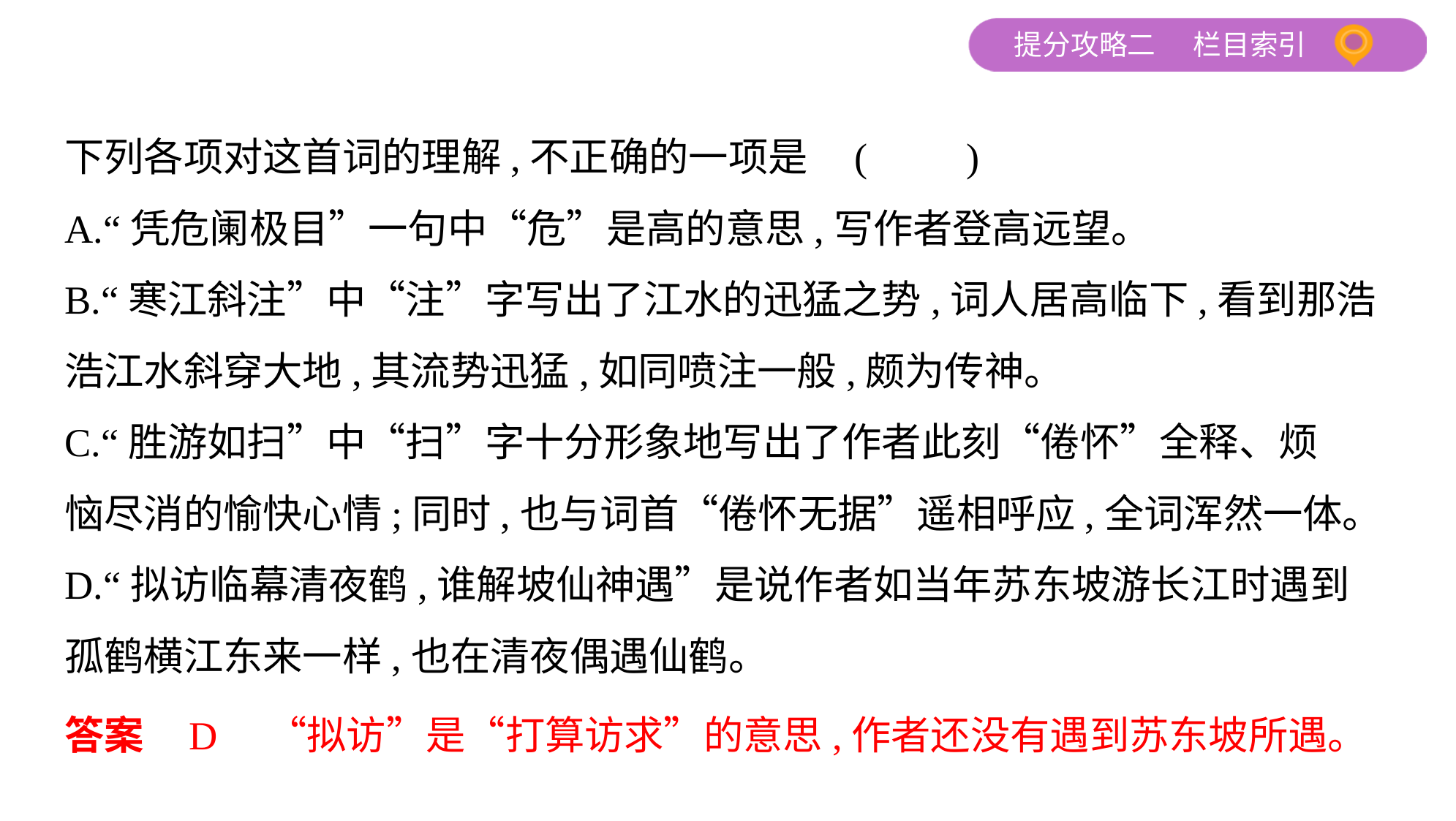

下列各项对这首词的理解,不正确的一项是 (　　)
A.“凭危阑极目”一句中“危”是高的意思,写作者登高远望。
B.“寒江斜注”中“注”字写出了江水的迅猛之势,词人居高临下,看到那浩
浩江水斜穿大地,其流势迅猛,如同喷注一般,颇为传神。
C.“胜游如扫”中“扫”字十分形象地写出了作者此刻“倦怀”全释、烦
恼尽消的愉快心情;同时,也与词首“倦怀无据”遥相呼应,全词浑然一体。
D.“拟访临幕清夜鹤,谁解坡仙神遇”是说作者如当年苏东坡游长江时遇到
孤鹤横江东来一样,也在清夜偶遇仙鹤。
答案    D　“拟访”是“打算访求”的意思,作者还没有遇到苏东坡所遇。